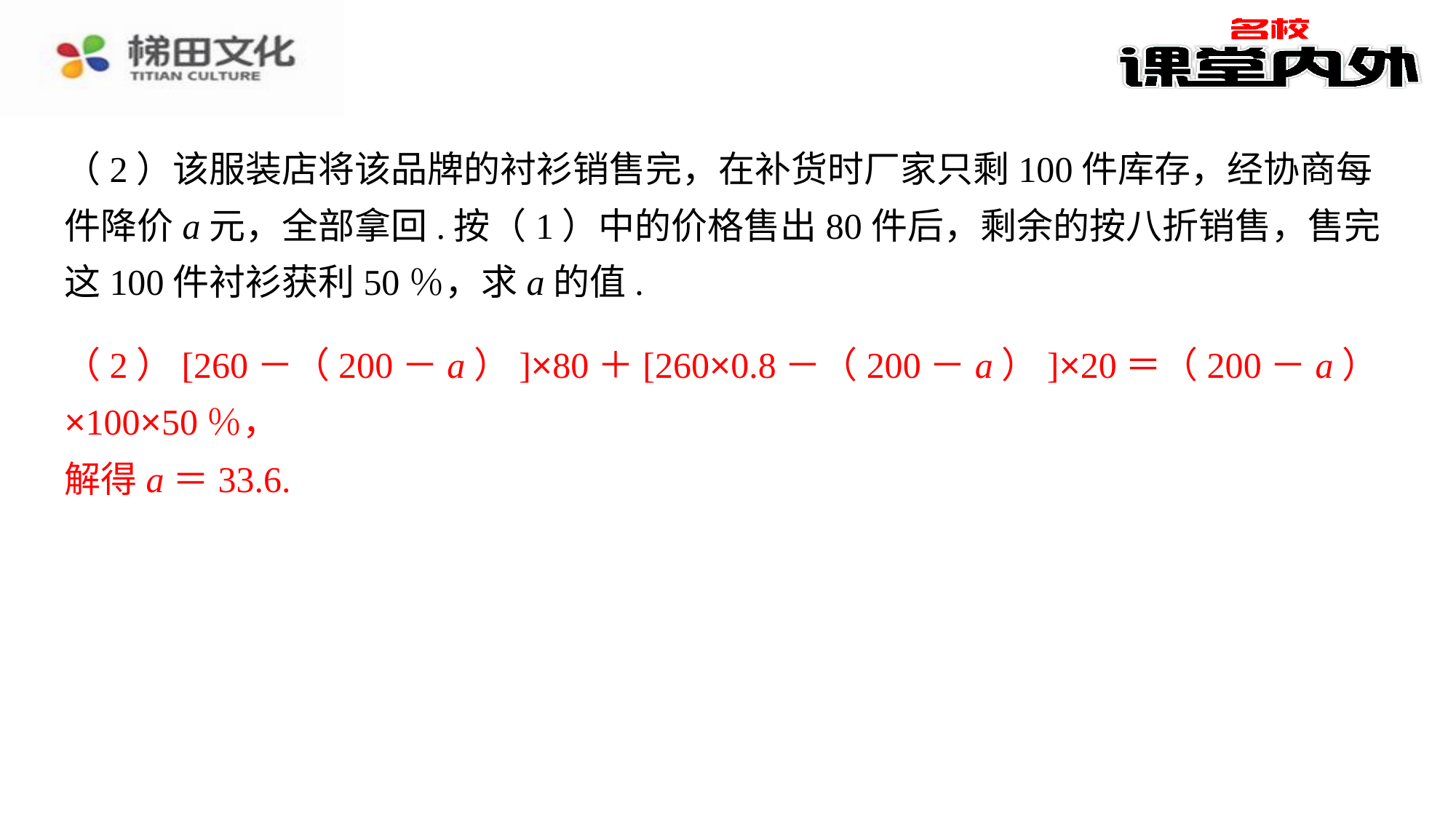

（2）该服装店将该品牌的衬衫销售完，在补货时厂家只剩100件库存，经协商每件降价a元，全部拿回.按（1）中的价格售出80件后，剩余的按八折销售，售完这100件衬衫获利50％，求a的值.

（2）[260－（200－a）]×80＋[260×0.8－（200－a）]×20＝（200－a）
（2）[260－（200－a）]×80＋[260×0.8－（200－a）]×20＝（200－a）×100×50％，⁠
×100×50％，
解得a＝33.6.
解得a＝33.6.⁠